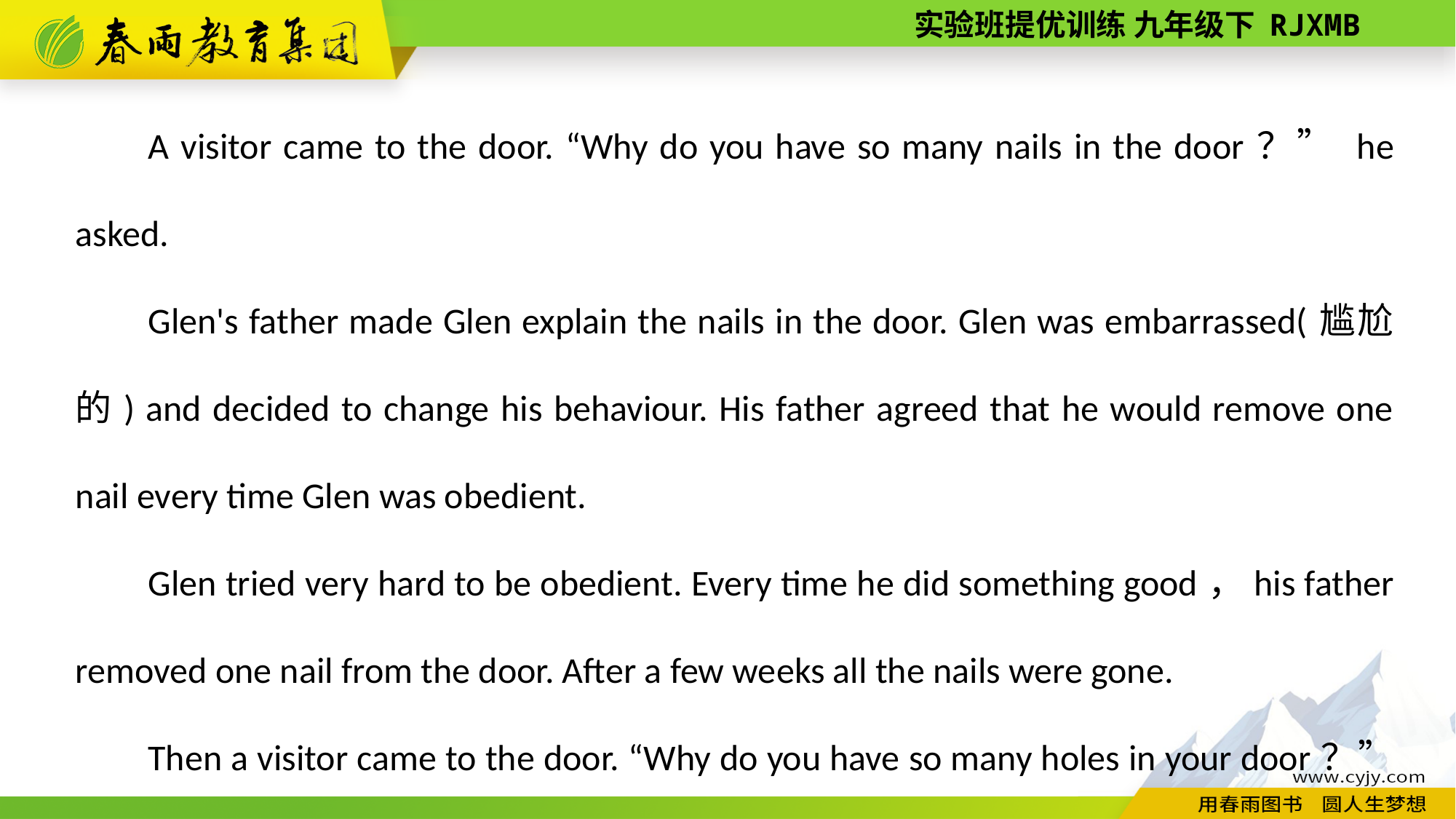

A visitor came to the door. “Why do you have so many nails in the door？” he asked.
Glen's father made Glen explain the nails in the door. Glen was embarrassed(尴尬的) and decided to change his behaviour. His father agreed that he would remove one nail every time Glen was obedient.
Glen tried very hard to be obedient. Every time he did something good，his father removed one nail from the door. After a few weeks all the nails were gone.
Then a visitor came to the door. “Why do you have so many holes in your door？” he asked.